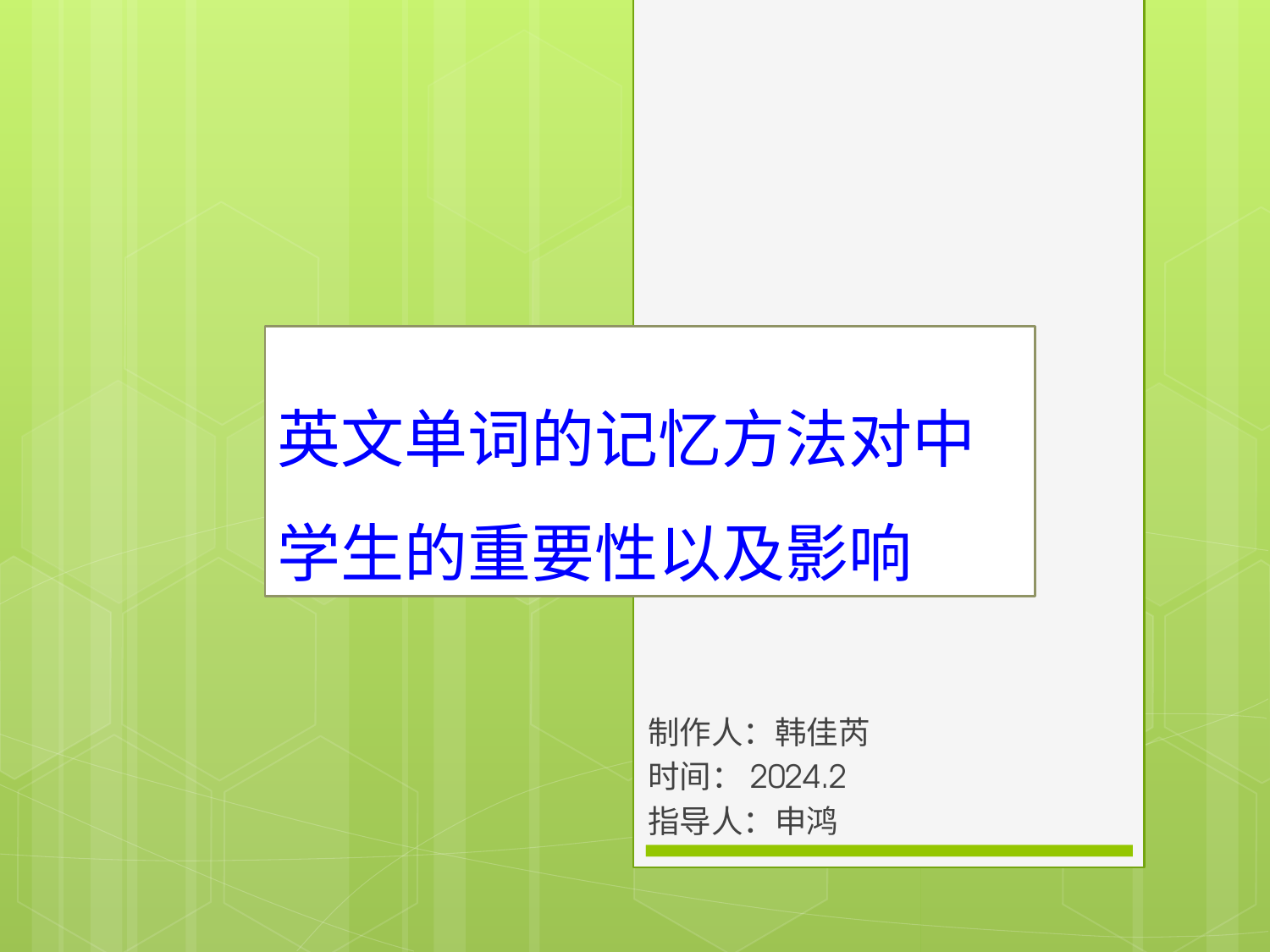

# 英文单词的记忆方法对中学生的重要性以及影响
制作人：韩佳芮
时间：2024.2
指导人：申鸿